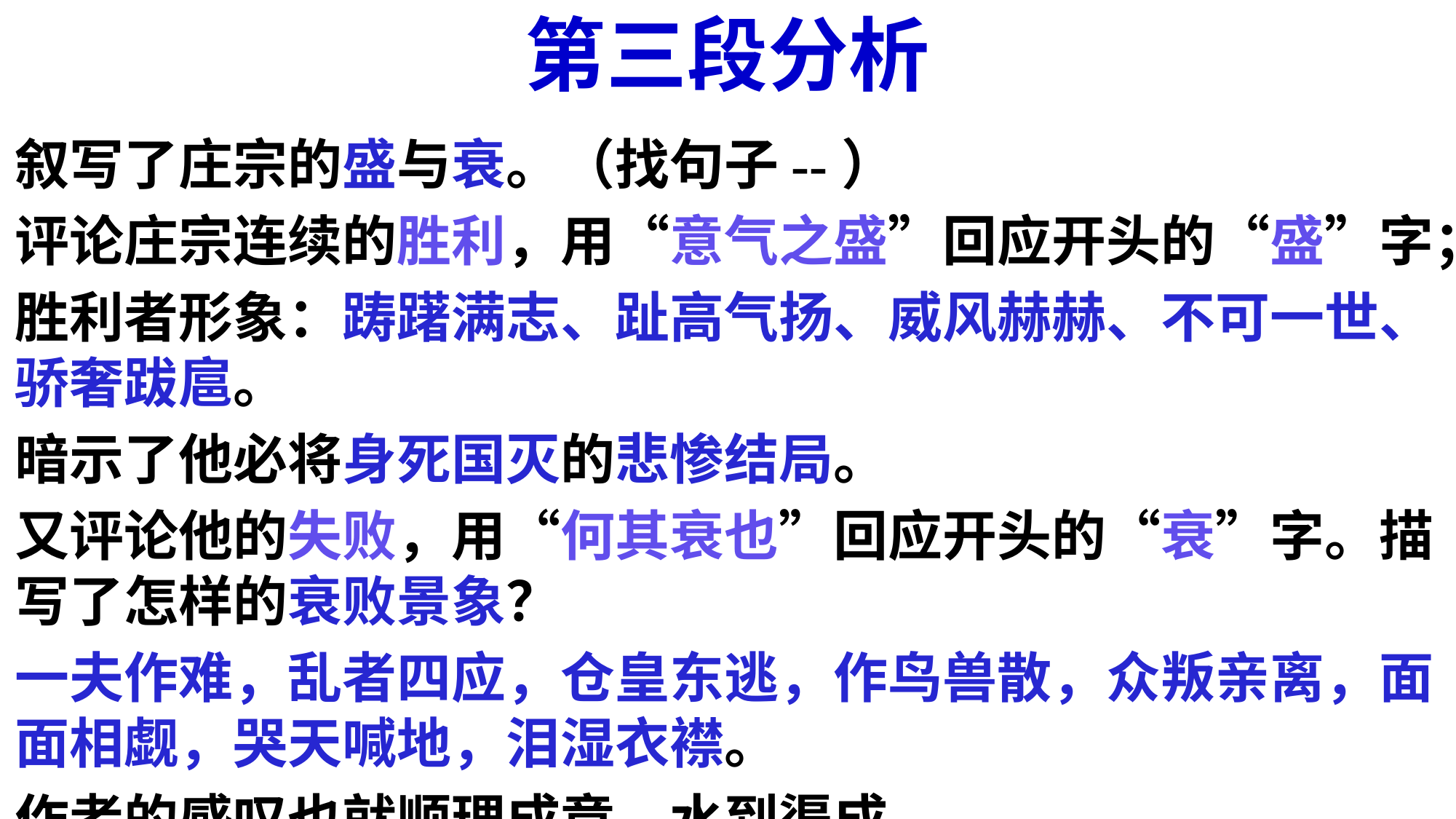

# 第三段分析
叙写了庄宗的盛与衰。（找句子--）
评论庄宗连续的胜利，用“意气之盛”回应开头的“盛”字；
胜利者形象：踌躇满志、趾高气扬、威风赫赫、不可一世、骄奢跋扈。
暗示了他必将身死国灭的悲惨结局。
又评论他的失败，用“何其衰也”回应开头的“衰”字。描写了怎样的衰败景象？
一夫作难，乱者四应，仓皇东逃，作鸟兽散，众叛亲离，面面相觑，哭天喊地，泪湿衣襟。
作者的感叹也就顺理成章、水到渠成。
然后引古语“满招损，谦得益”，进一步阐明盛衰由人事。